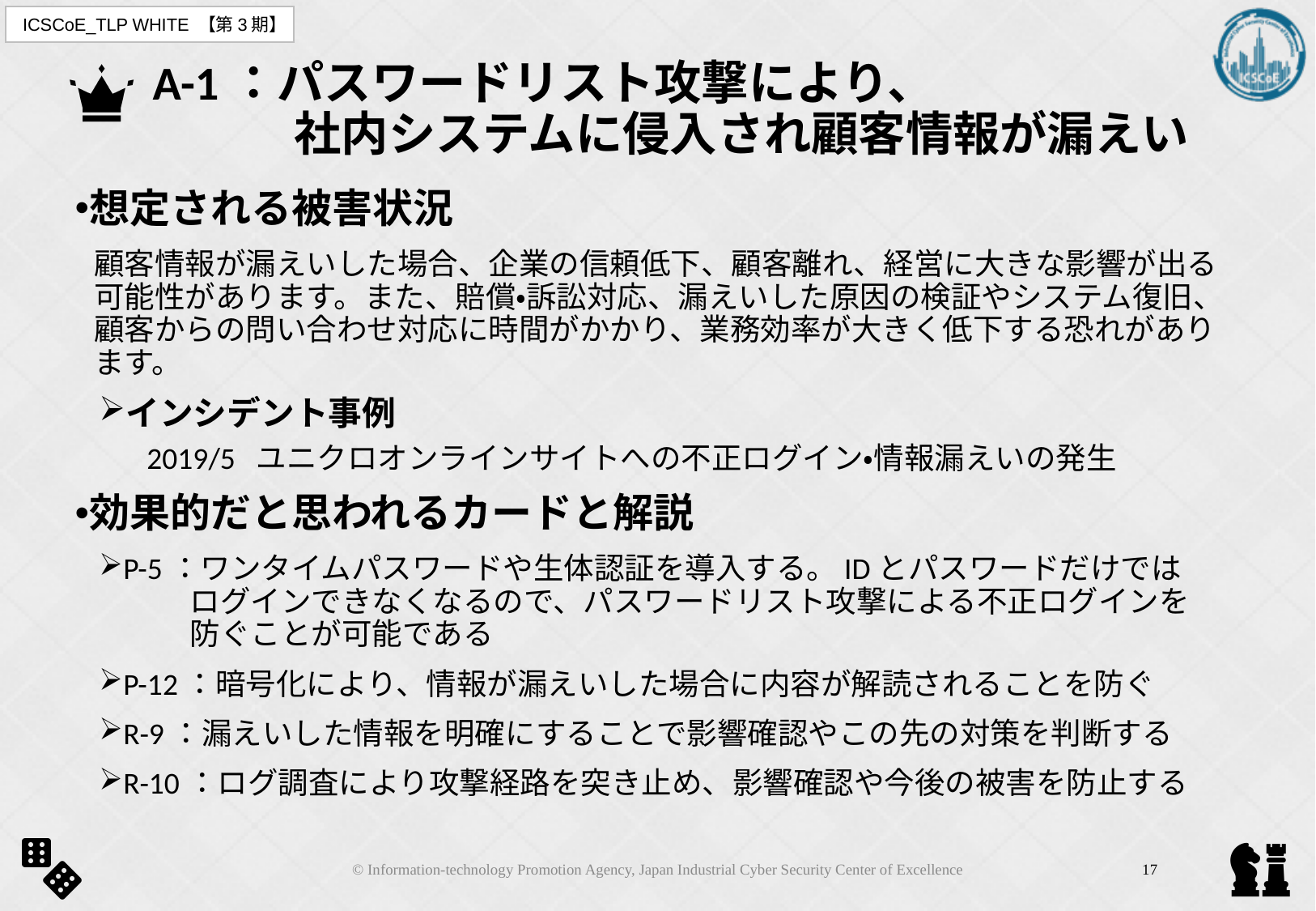

# A-1：パスワードリスト攻撃により、 　　　社内システムに侵入され顧客情報が漏えい
想定される被害状況
顧客情報が漏えいした場合、企業の信頼低下、顧客離れ、経営に大きな影響が出る可能性があります。また、賠償・訴訟対応、漏えいした原因の検証やシステム復旧、顧客からの問い合わせ対応に時間がかかり、業務効率が大きく低下する恐れがあります。
インシデント事例
2019/5  ユニクロオンラインサイトへの不正ログイン・情報漏えいの発生
効果的だと思われるカードと解説
P-5：ワンタイムパスワードや生体認証を導入する。IDとパスワードだけでは
　　　ログインできなくなるので、パスワードリスト攻撃による不正ログインを
　　　防ぐことが可能である
P-12：暗号化により、情報が漏えいした場合に内容が解読されることを防ぐ
R-9：漏えいした情報を明確にすることで影響確認やこの先の対策を判断する
R-10：ログ調査により攻撃経路を突き止め、影響確認や今後の被害を防止する
© Information-technology Promotion Agency, Japan Industrial Cyber Security Center of Excellence
17